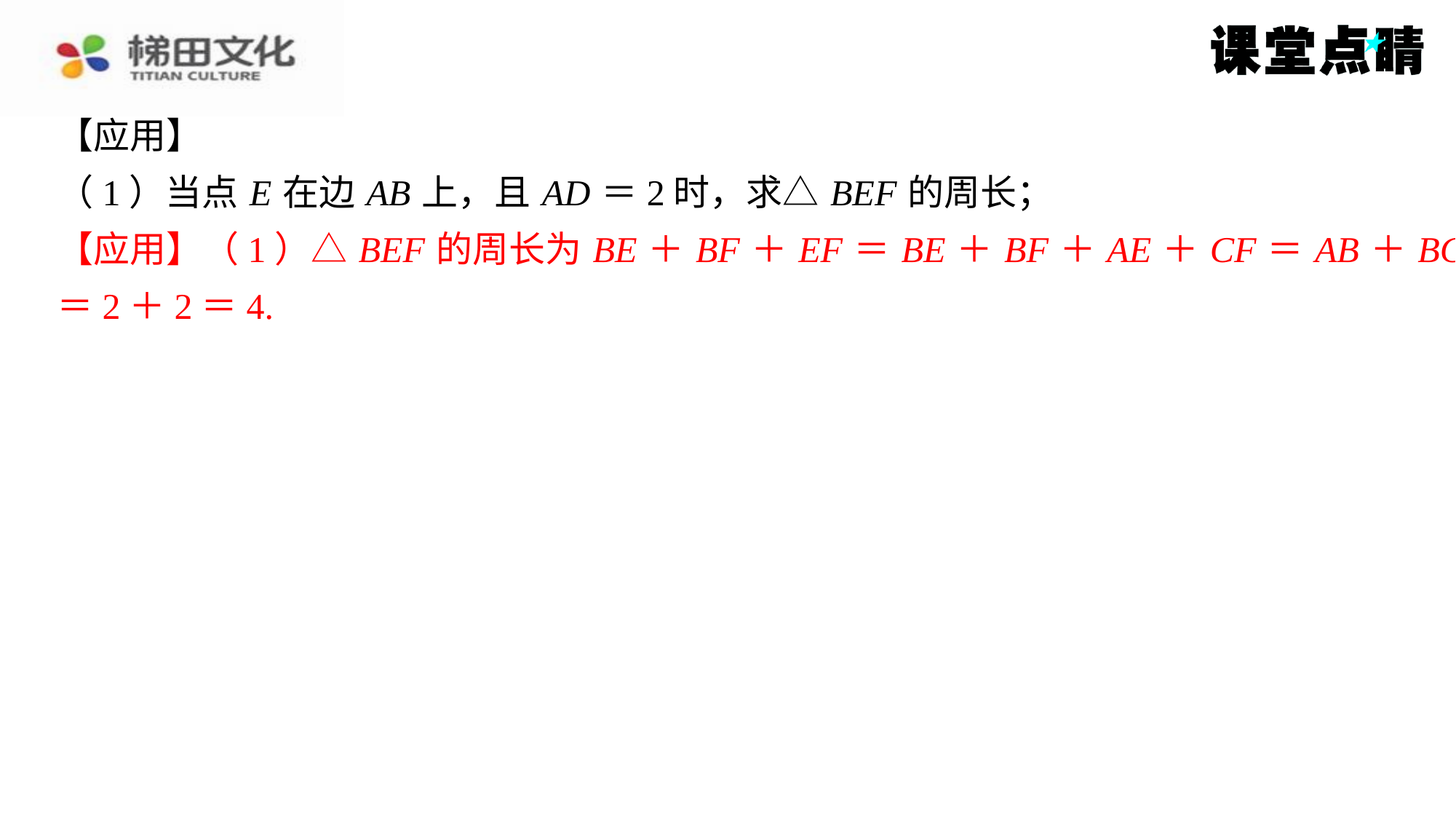

【应用】
（1）当点 E 在边 AB 上，且 AD ＝2时，求△ BEF 的周长；
【应用】（1）△ BEF 的周长为 BE ＋ BF ＋ EF ＝ BE ＋ BF ＋ AE ＋ CF ＝ AB ＋ BC
＝2＋2＝4.
【应用】（1）△ BEF 的周长为 BE ＋ BF ＋ EF ＝ BE ＋ BF ＋ AE ＋ CF ＝ AB ＋ BC
＝2＋2＝4.